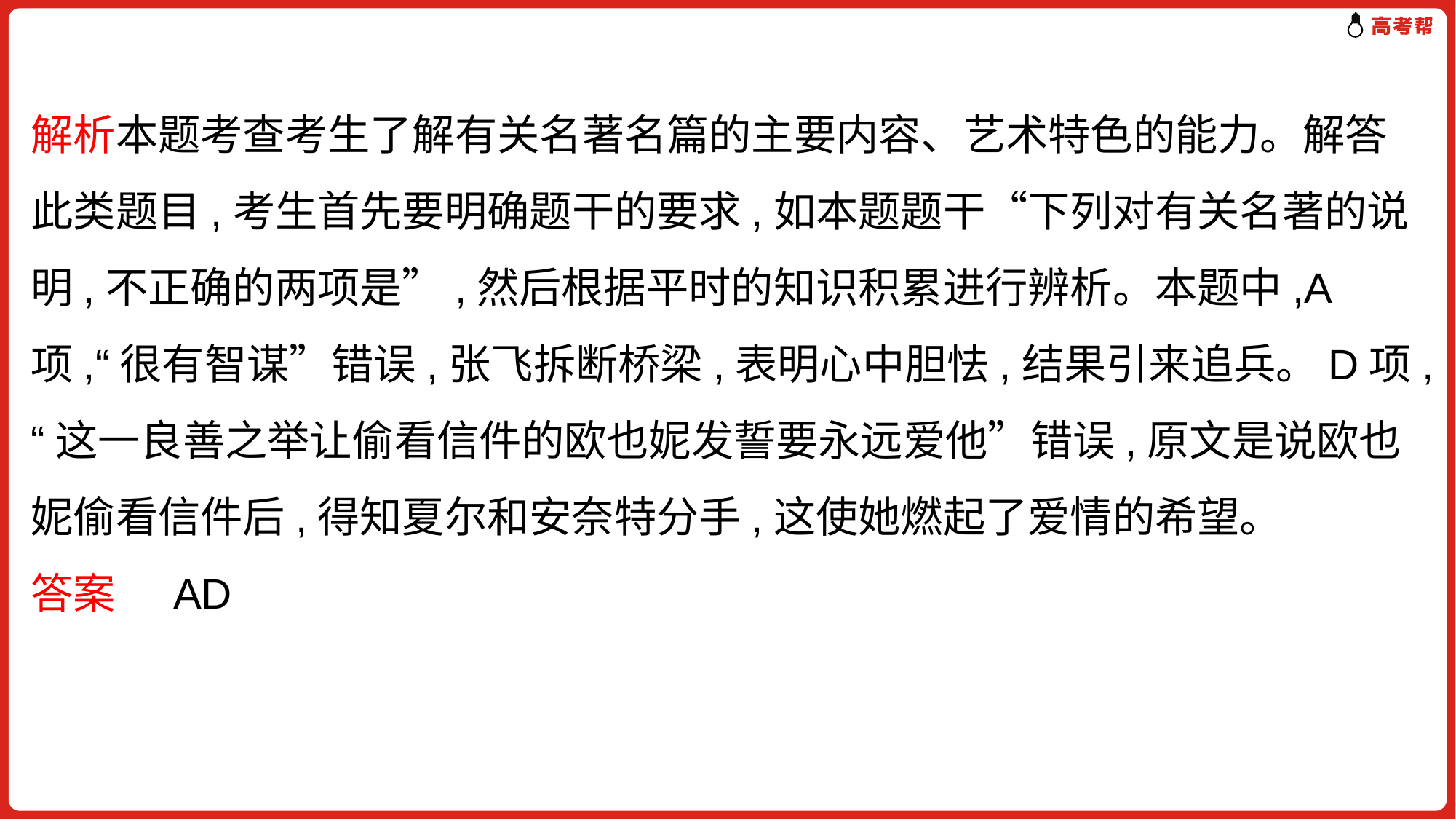

解析本题考查考生了解有关名著名篇的主要内容、艺术特色的能力。解答此类题目,考生首先要明确题干的要求,如本题题干“下列对有关名著的说明,不正确的两项是”,然后根据平时的知识积累进行辨析。本题中,A项,“很有智谋”错误,张飞拆断桥梁,表明心中胆怯,结果引来追兵。D项,“这一良善之举让偷看信件的欧也妮发誓要永远爱他”错误,原文是说欧也妮偷看信件后,得知夏尔和安奈特分手,这使她燃起了爱情的希望。
答案     AD